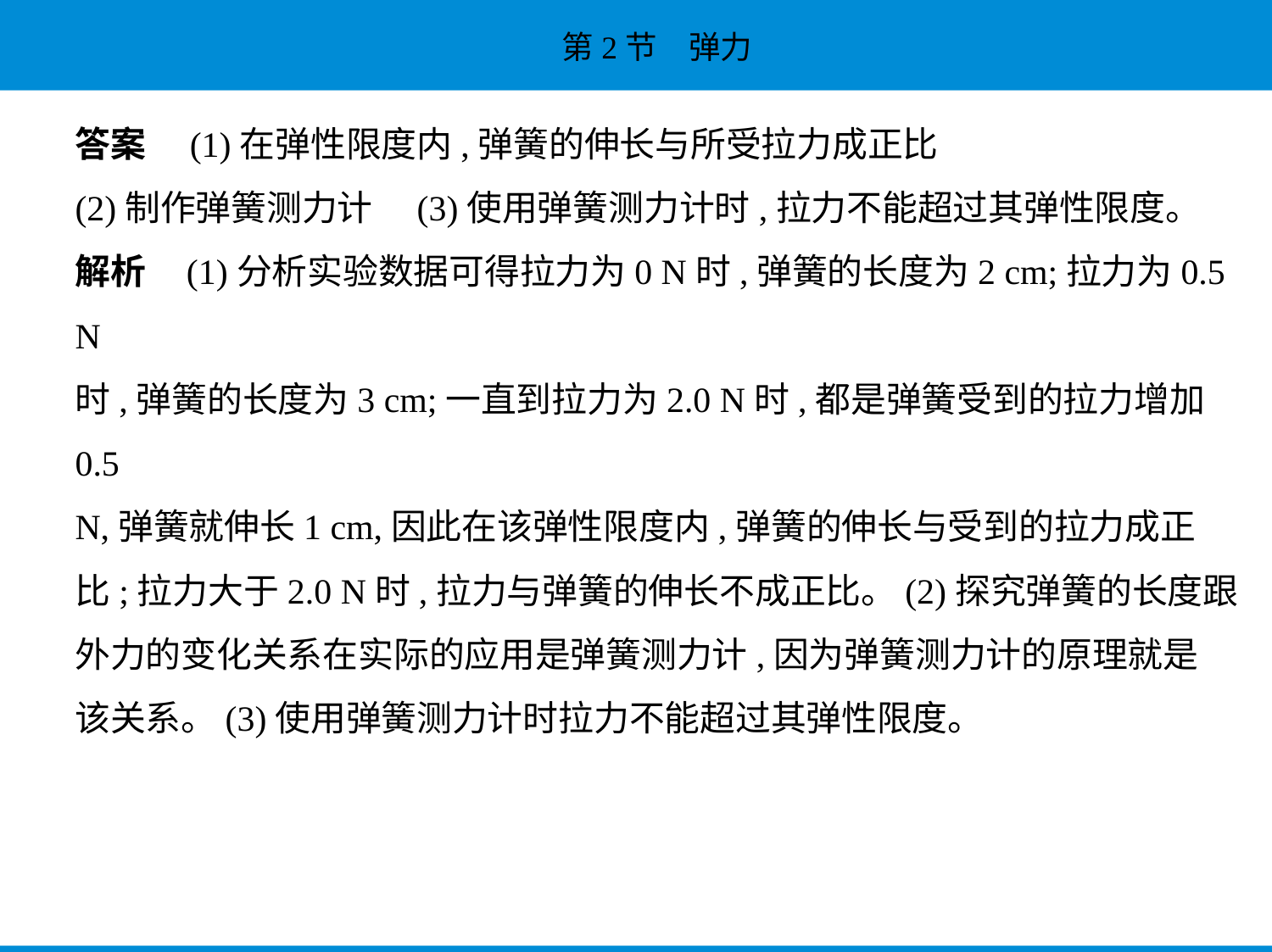

答案　(1)在弹性限度内,弹簧的伸长与所受拉力成正比
(2)制作弹簧测力计　(3)使用弹簧测力计时,拉力不能超过其弹性限度。
解析    (1)分析实验数据可得拉力为0 N时,弹簧的长度为2 cm;拉力为0.5 N
时,弹簧的长度为3 cm;一直到拉力为2.0 N时,都是弹簧受到的拉力增加0.5
N,弹簧就伸长1 cm,因此在该弹性限度内,弹簧的伸长与受到的拉力成正
比;拉力大于2.0 N时,拉力与弹簧的伸长不成正比。(2)探究弹簧的长度跟
外力的变化关系在实际的应用是弹簧测力计,因为弹簧测力计的原理就是
该关系。(3)使用弹簧测力计时拉力不能超过其弹性限度。